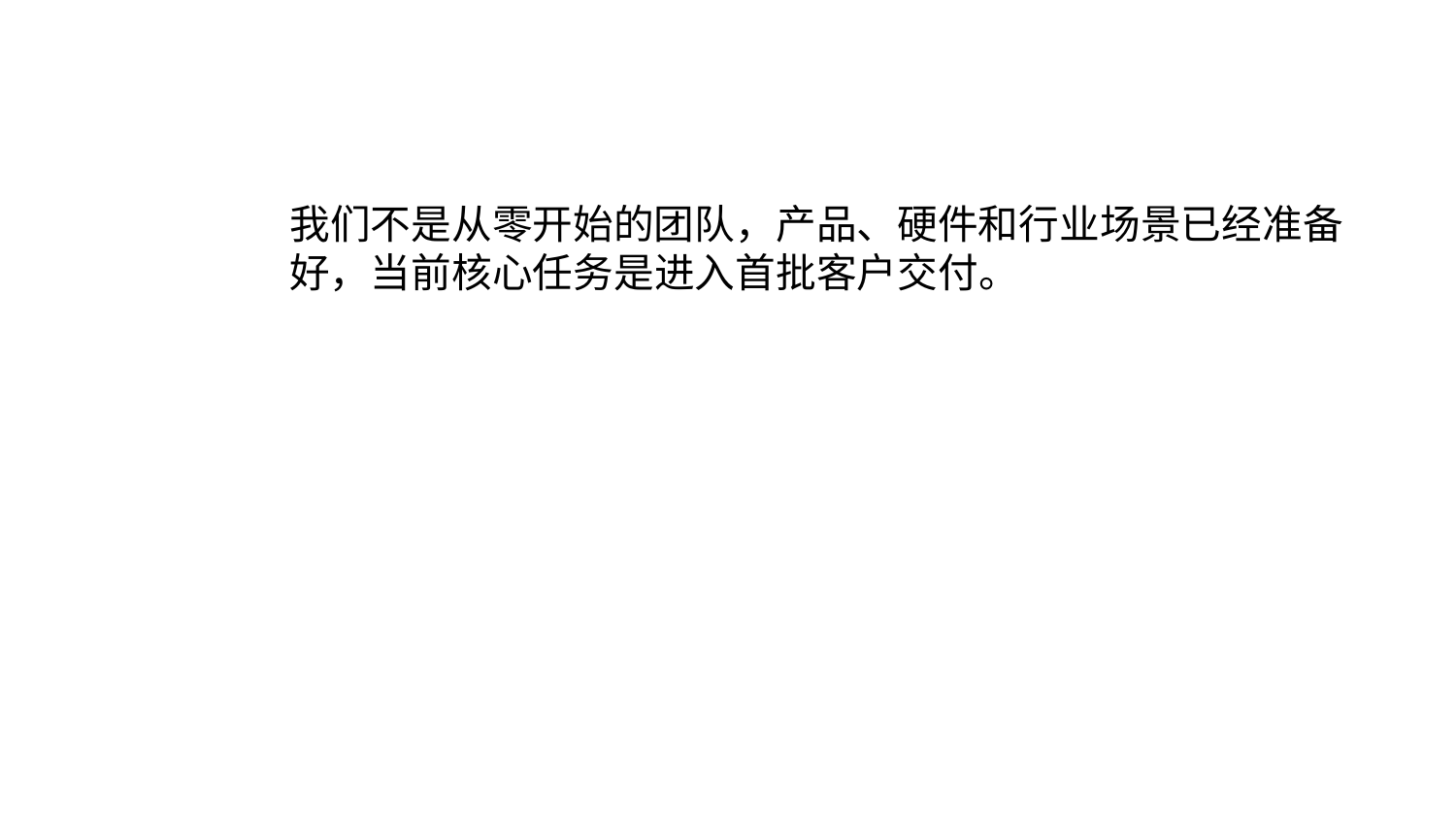

我们不是从零开始的团队，产品、硬件和行业场景已经准备好，当前核心任务是进入首批客户交付。